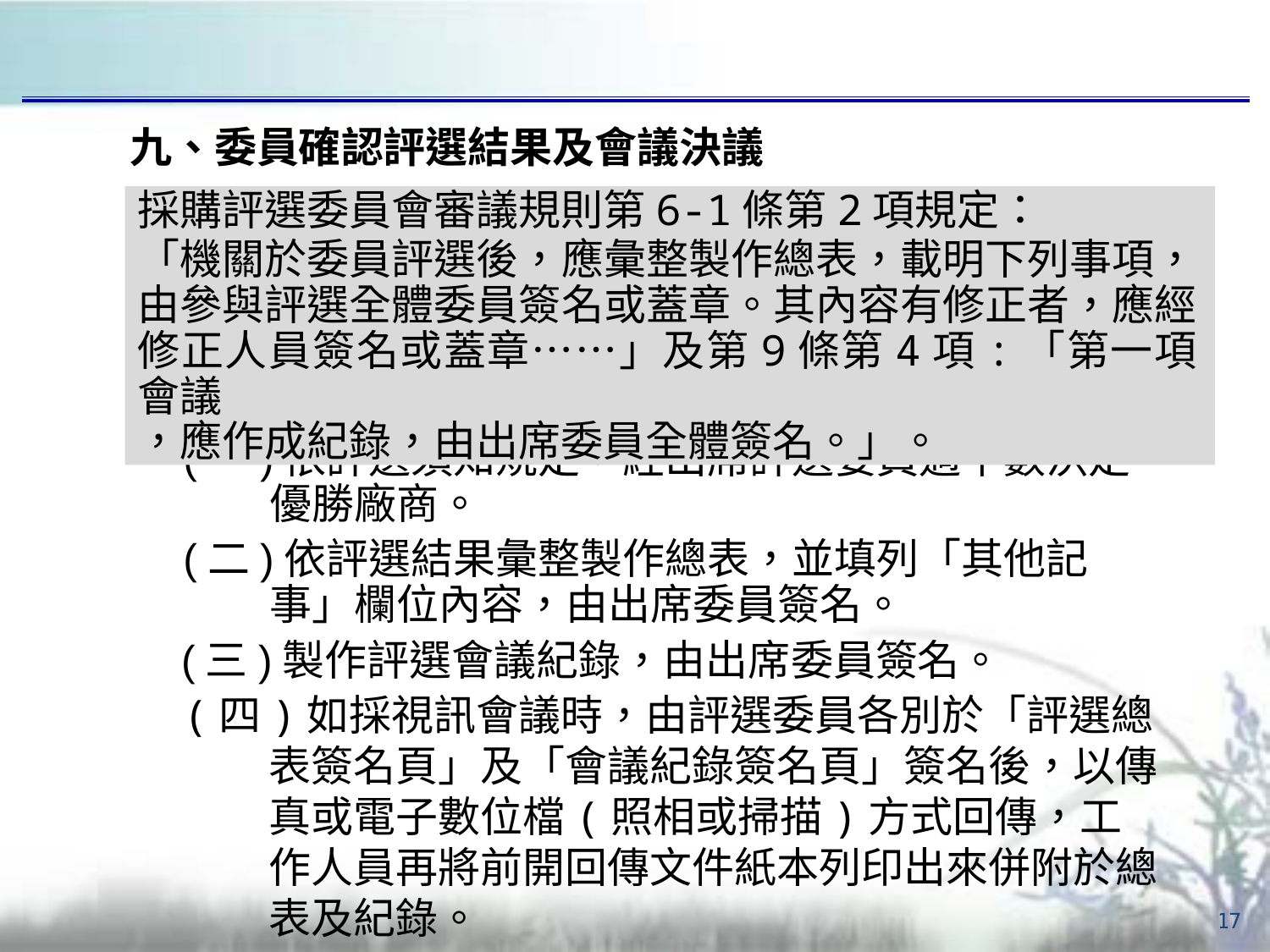

九、委員確認評選結果及會議決議
採購評選委員會審議規則第6-1條第2項規定：
「機關於委員評選後，應彙整製作總表，載明下列事項，由參與評選全體委員簽名或蓋章。其內容有修正者，應經修正人員簽名或蓋章……」及第9條第4項:「第一項會議
，應作成紀錄，由出席委員全體簽名。」。
(一)依評選須知規定，經出席評選委員過半數決定優勝廠商。
(二)依評選結果彙整製作總表，並填列「其他記事」欄位內容，由出席委員簽名。
(三)製作評選會議紀錄，由出席委員簽名。
(四)如採視訊會議時，由評選委員各別於「評選總表簽名頁」及「會議紀錄簽名頁」簽名後，以傳真或電子數位檔(照相或掃描)方式回傳，工作人員再將前開回傳文件紙本列印出來併附於總表及紀錄。

17